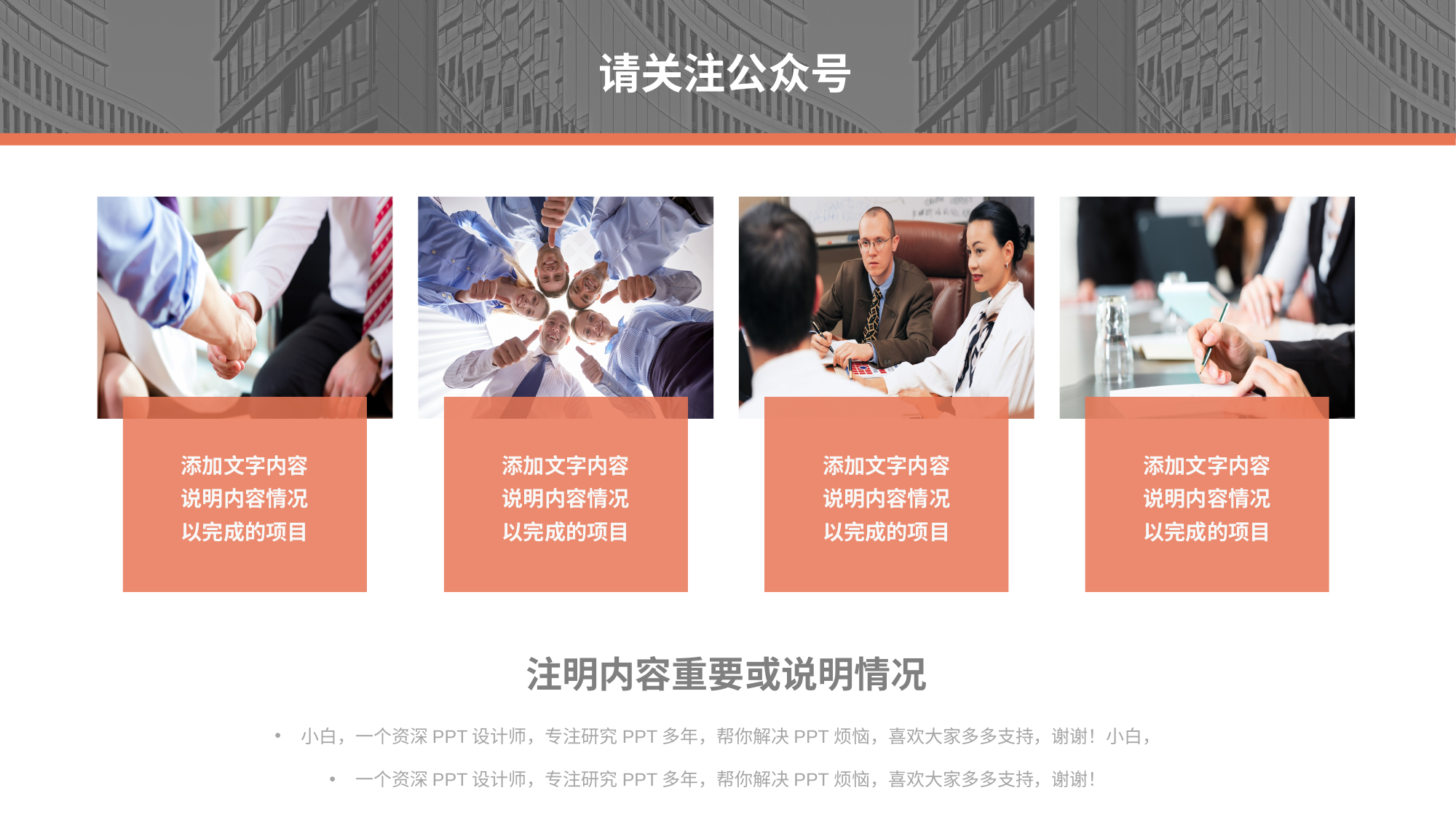

请关注公众号

添加文字内容
说明内容情况
以完成的项目
添加文字内容
说明内容情况
以完成的项目
添加文字内容
说明内容情况
以完成的项目
添加文字内容
说明内容情况
以完成的项目
注明内容重要或说明情况
小白，一个资深PPT设计师，专注研究PPT多年，帮你解决PPT烦恼，喜欢大家多多支持，谢谢！小白，
一个资深PPT设计师，专注研究PPT多年，帮你解决PPT烦恼，喜欢大家多多支持，谢谢！